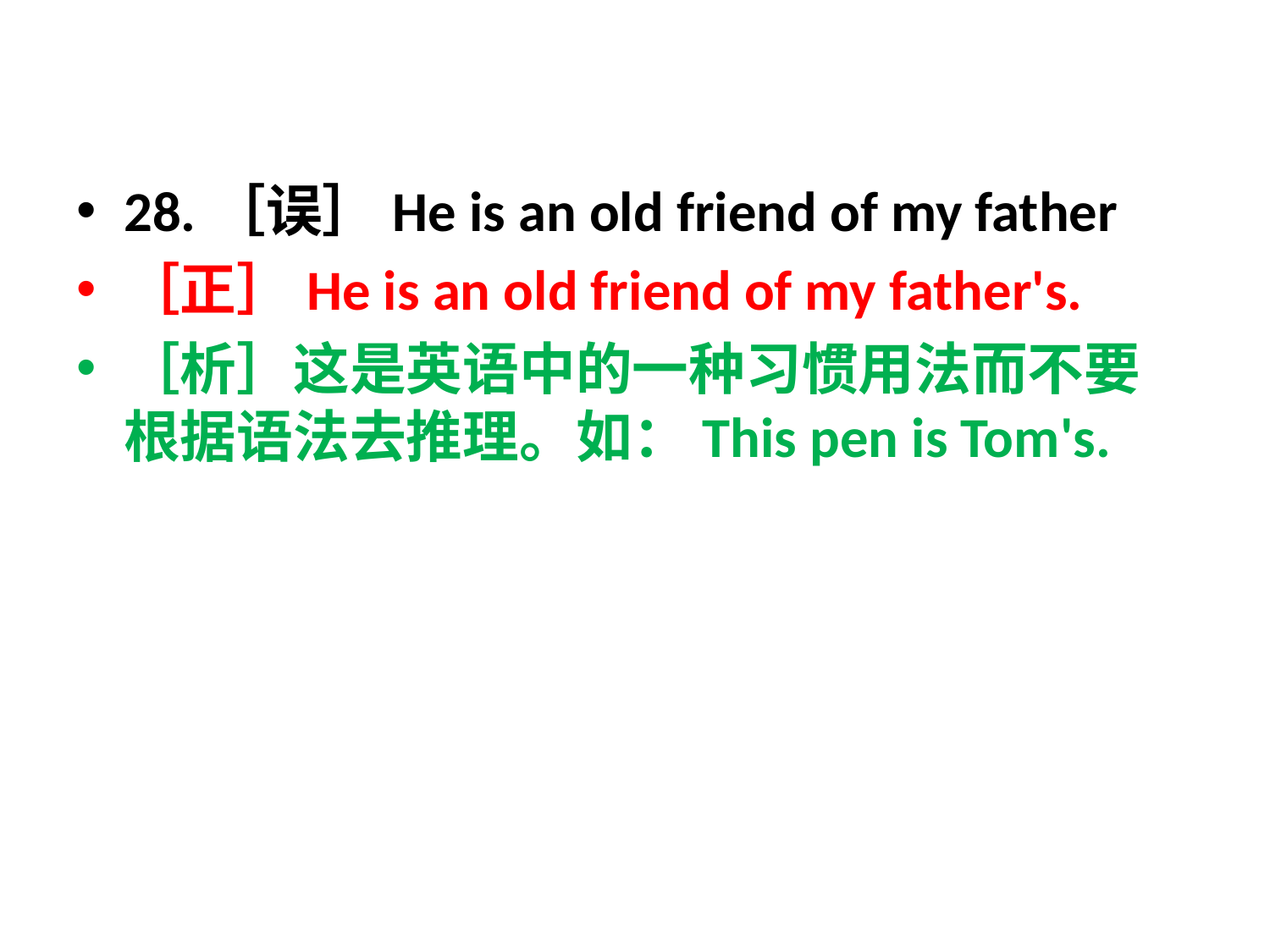

28.［误］He is an old friend of my father
［正］He is an old friend of my father's.
［析］这是英语中的一种习惯用法而不要根据语法去推理。如：This pen is Tom's.